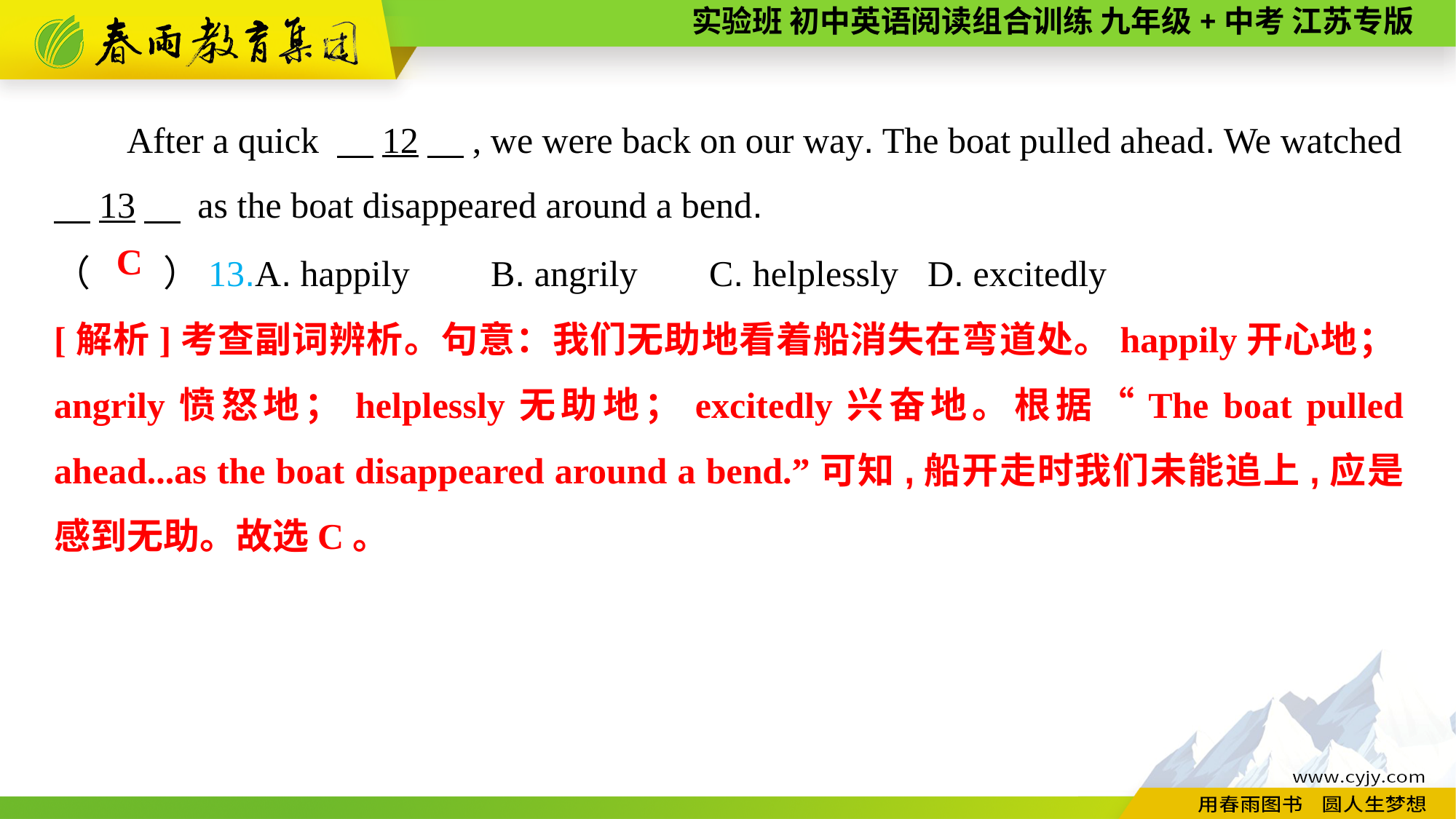

After a quick 　12　, we were back on our way. The boat pulled ahead. We watched
　13　 as the boat disappeared around a bend.
（　　）13.A. happily	B. angrily	C. helplessly	D. excitedly
C
[解析]考查副词辨析。句意：我们无助地看着船消失在弯道处。happily开心地；angrily愤怒地；helplessly无助地；excitedly兴奋地。根据“The boat pulled ahead...as the boat disappeared around a bend.”可知,船开走时我们未能追上,应是感到无助。故选C。